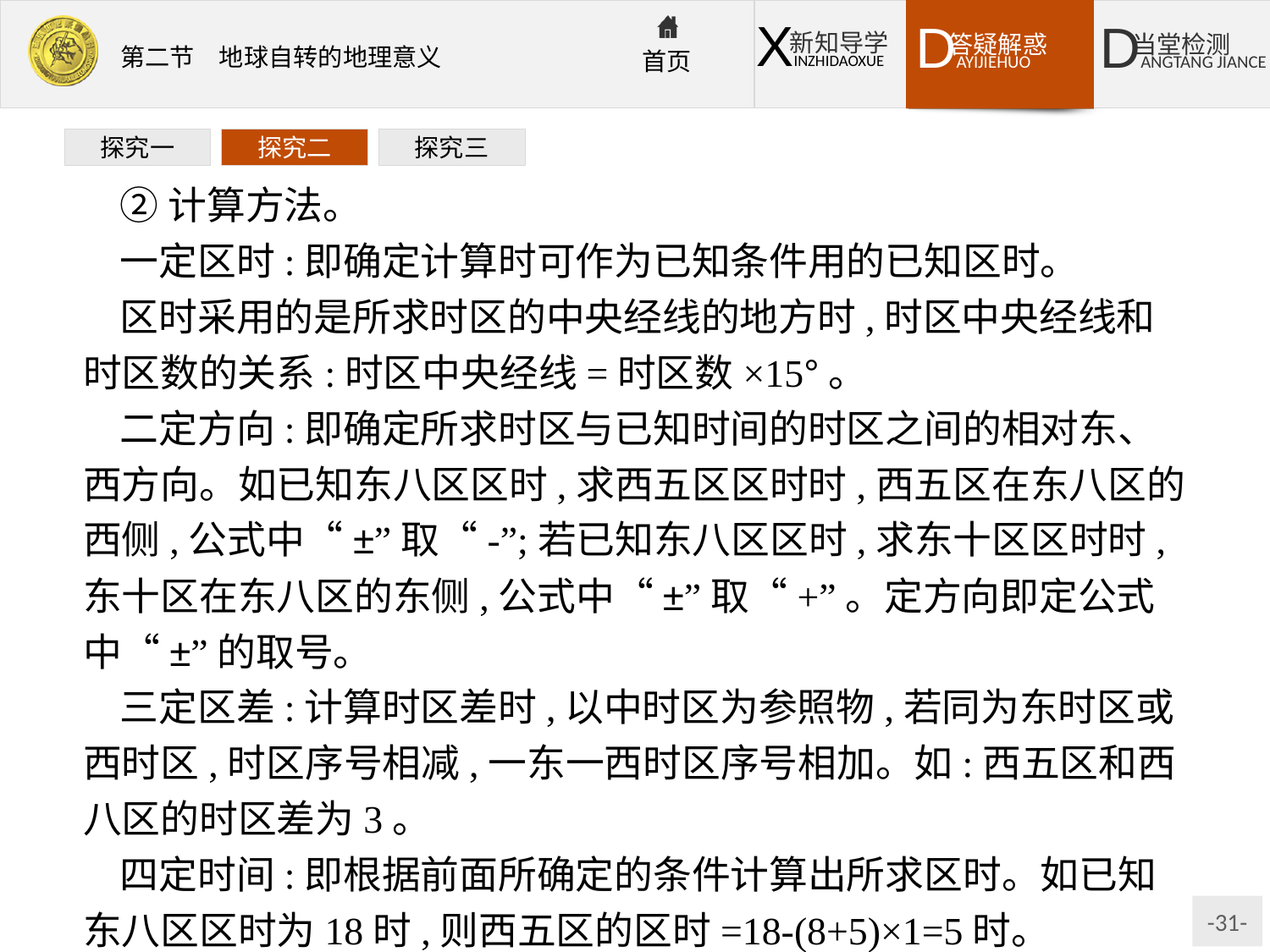

探究一
探究二
探究三
②计算方法。
一定区时:即确定计算时可作为已知条件用的已知区时。
区时采用的是所求时区的中央经线的地方时,时区中央经线和时区数的关系:时区中央经线=时区数×15°。
二定方向:即确定所求时区与已知时间的时区之间的相对东、西方向。如已知东八区区时,求西五区区时时,西五区在东八区的西侧,公式中“±”取“-”;若已知东八区区时,求东十区区时时,东十区在东八区的东侧,公式中“±”取“+”。定方向即定公式中“±”的取号。
三定区差:计算时区差时,以中时区为参照物,若同为东时区或西时区,时区序号相减,一东一西时区序号相加。如:西五区和西八区的时区差为3。
四定时间:即根据前面所确定的条件计算出所求区时。如已知东八区区时为18时,则西五区的区时=18-(8+5)×1=5时。